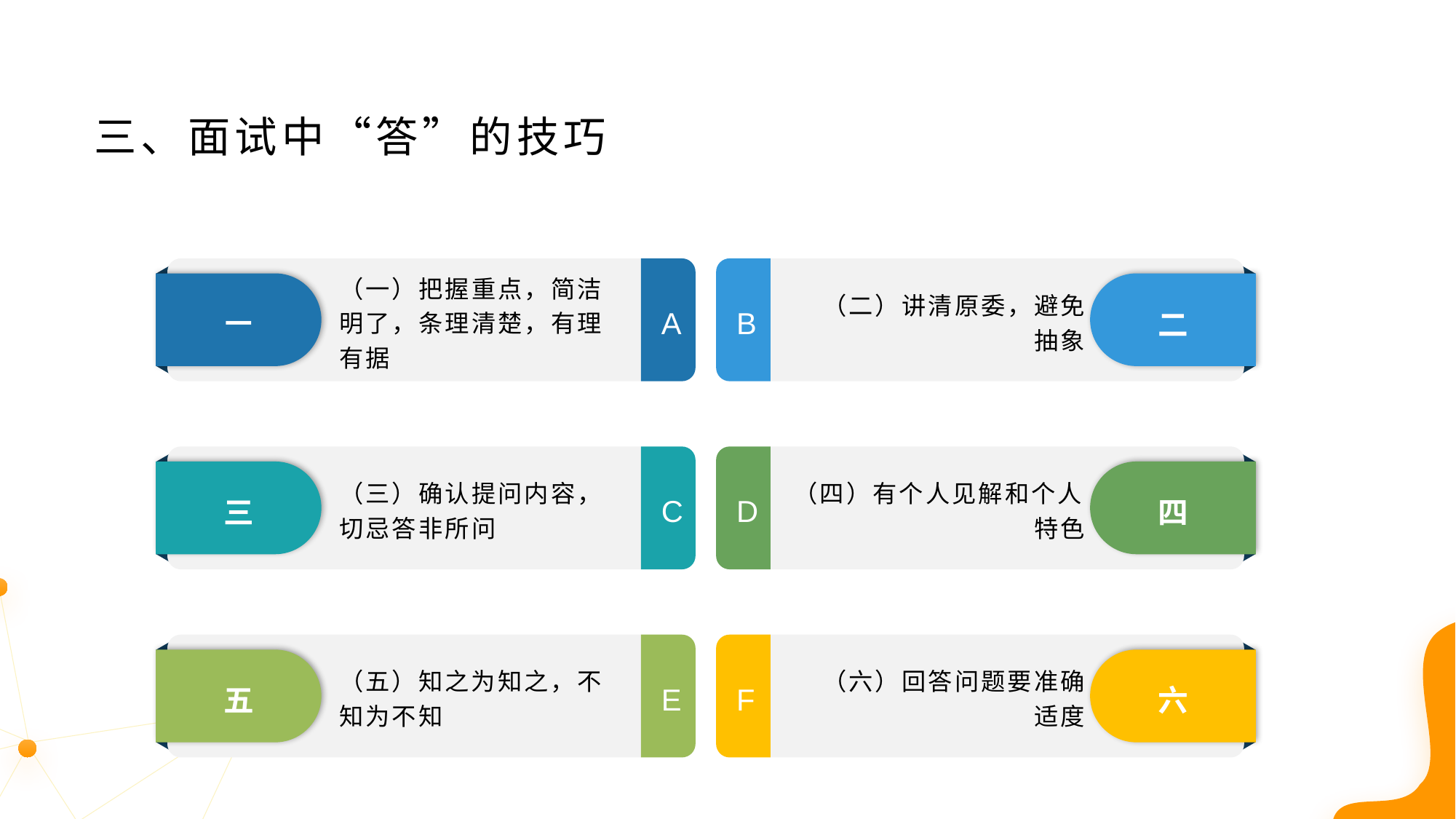

三、面试中“答”的技巧

（一）把握重点，简洁明了，条理清楚，有理有据
（二）讲清原委，避免
抽象
一
二
A
B

（三）确认提问内容，切忌答非所问
（四）有个人见解和个人特色

三
四
C
D

（五）知之为知之，不知为不知
（六）回答问题要准确
适度

五
六
E
F